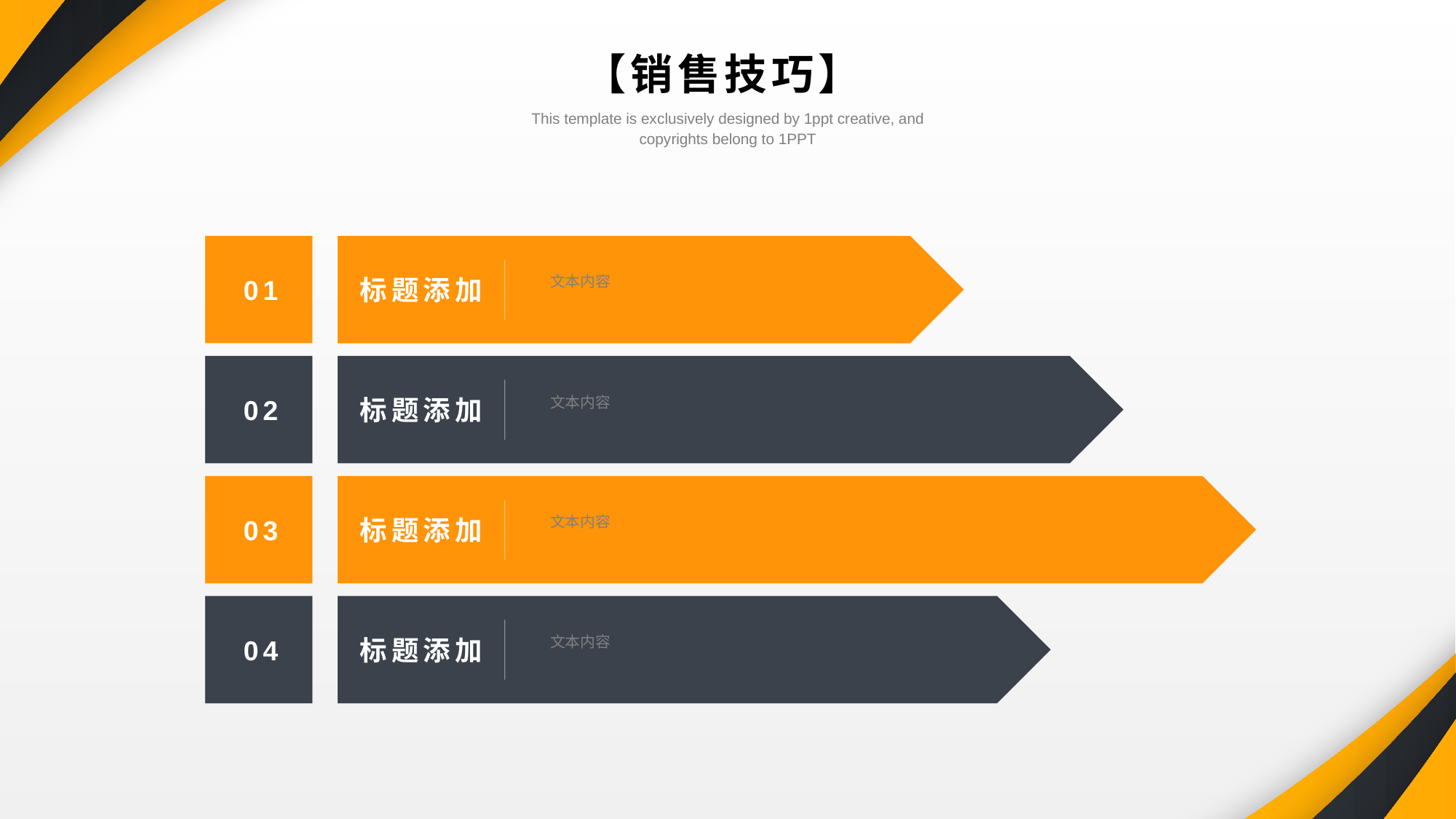

【销售技巧】
This template is exclusively designed by 1ppt creative, and copyrights belong to 1PPT

 文本内容
标题添加
01

 文本内容
标题添加

02

 文本内容
标题添加
03

 文本内容
标题添加
04